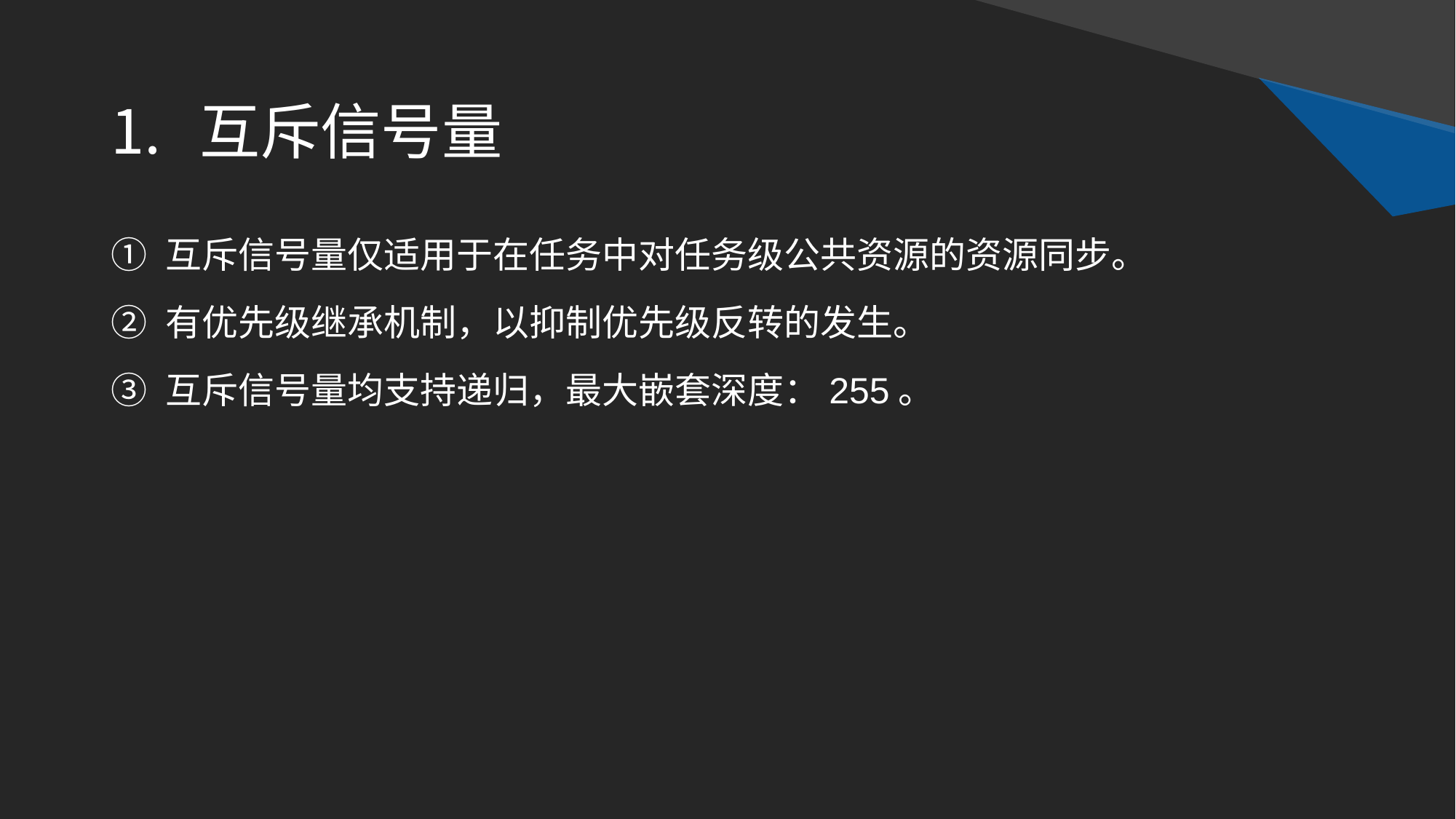

# 互斥信号量
互斥信号量仅适用于在任务中对任务级公共资源的资源同步。
有优先级继承机制，以抑制优先级反转的发生。
互斥信号量均支持递归，最大嵌套深度：255。